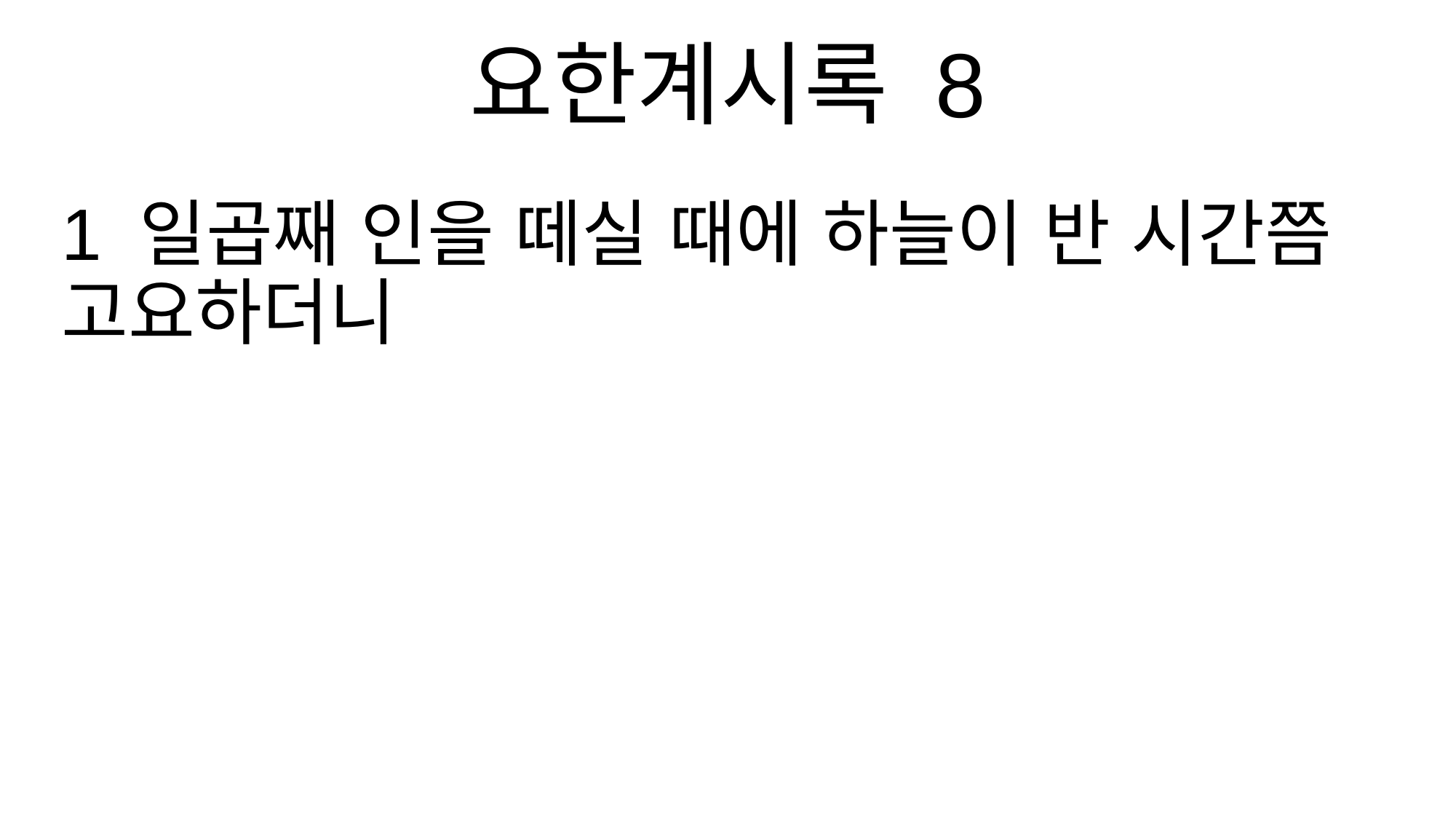

요한계시록 8
1 일곱째 인을 떼실 때에 하늘이 반 시간쯤 고요하더니